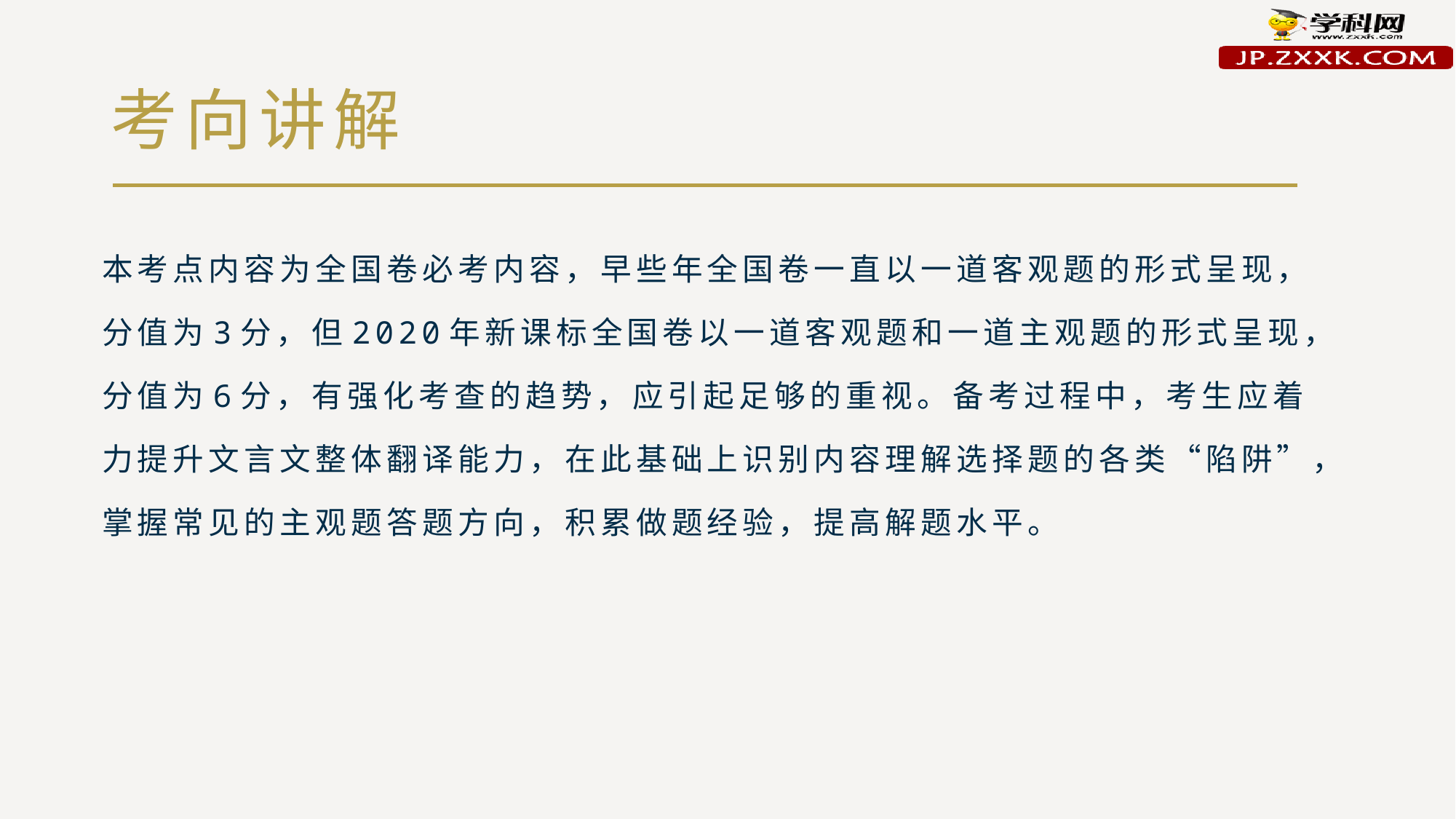

# 考向讲解
本考点内容为全国卷必考内容，早些年全国卷一直以一道客观题的形式呈现，分值为3分，但2020年新课标全国卷以一道客观题和一道主观题的形式呈现，分值为6分，有强化考查的趋势，应引起足够的重视。备考过程中，考生应着力提升文言文整体翻译能力，在此基础上识别内容理解选择题的各类“陷阱”，掌握常见的主观题答题方向，积累做题经验，提高解题水平。